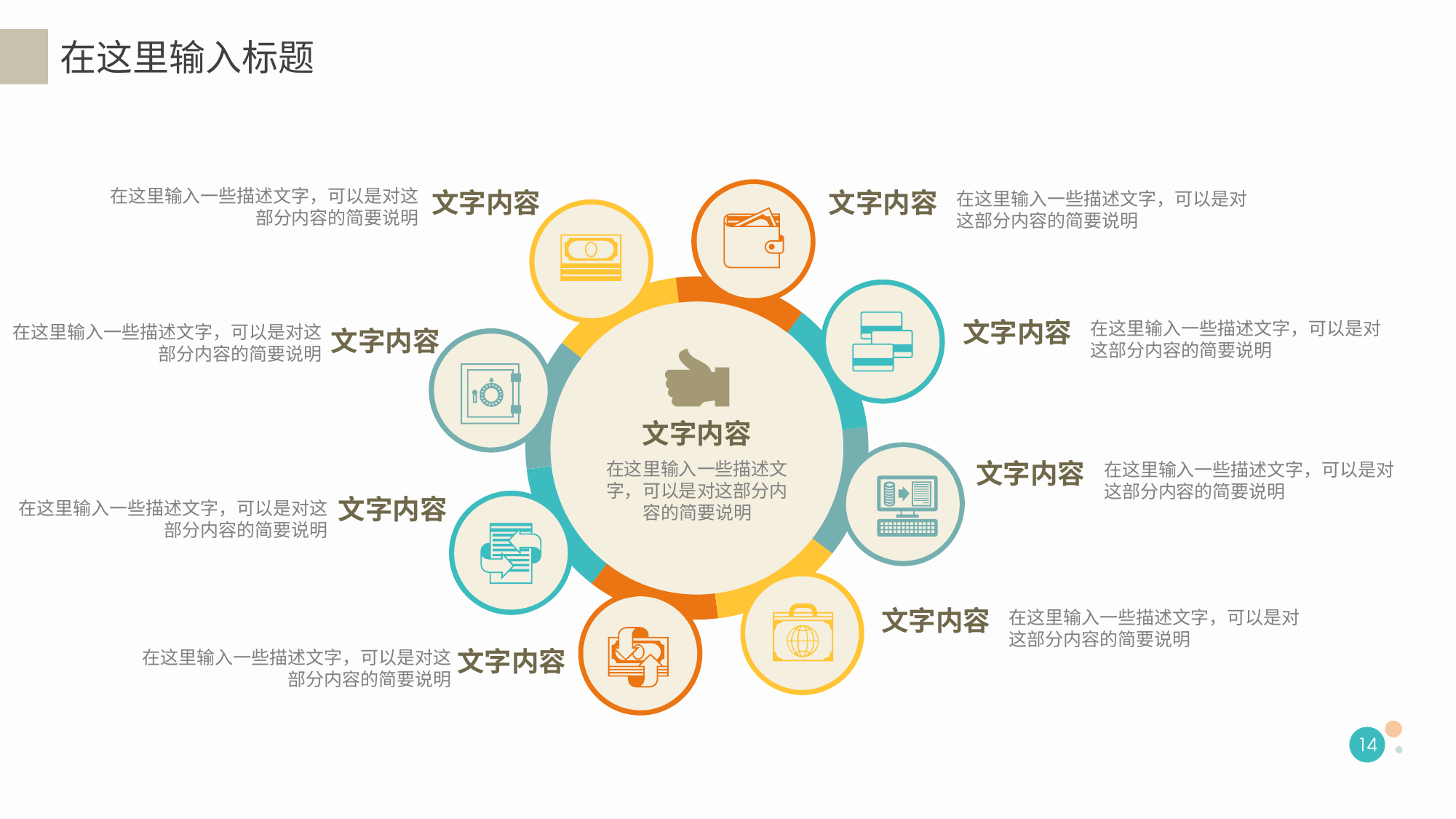

在这里输入标题

在这里输入一些描述文字，可以是对这部分内容的简要说明
文字内容
文字内容
在这里输入一些描述文字，可以是对这部分内容的简要说明
文字内容
在这里输入一些描述文字，可以是对这部分内容的简要说明
在这里输入一些描述文字，可以是对这部分内容的简要说明
文字内容
文字内容
在这里输入一些描述文字，可以是对这部分内容的简要说明
文字内容
在这里输入一些描述文字，可以是对这部分内容的简要说明
文字内容
在这里输入一些描述文字，可以是对这部分内容的简要说明
文字内容
在这里输入一些描述文字，可以是对这部分内容的简要说明

文字内容
在这里输入一些描述文字，可以是对这部分内容的简要说明

14